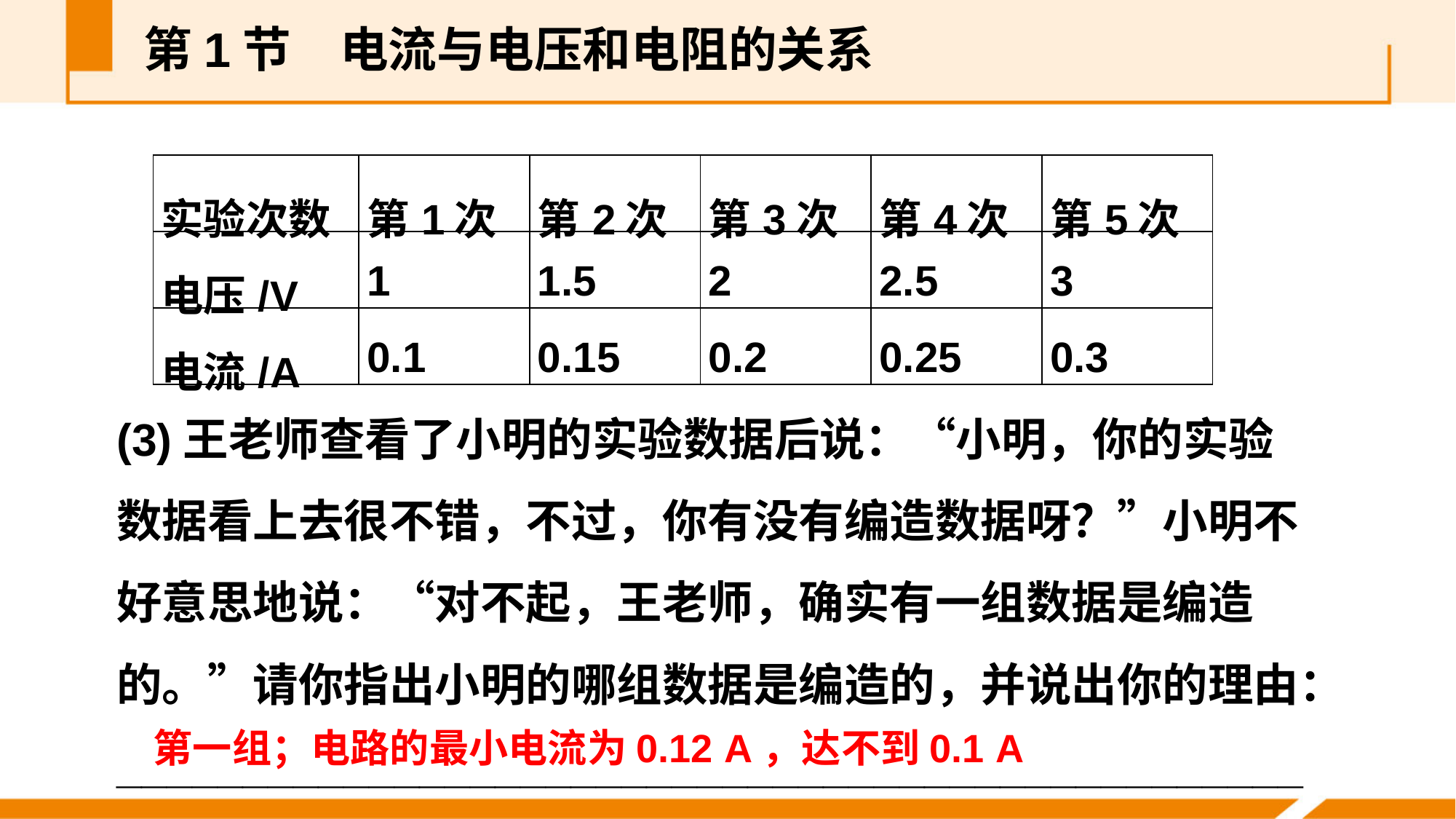

第1节　电流与电压和电阻的关系
| 实验次数 | 第1次 | 第2次 | 第3次 | 第4次 | 第5次 |
| --- | --- | --- | --- | --- | --- |
| 电压/V | 1 | 1.5 | 2 | 2.5 | 3 |
| 电流/A | 0.1 | 0.15 | 0.2 | 0.25 | 0.3 |
(3)王老师查看了小明的实验数据后说：“小明，你的实验数据看上去很不错，不过，你有没有编造数据呀？”小明不好意思地说：“对不起，王老师，确实有一组数据是编造的。”请你指出小明的哪组数据是编造的，并说出你的理由：_______________________________________________。
第一组；电路的最小电流为0.12 A，达不到0.1 A